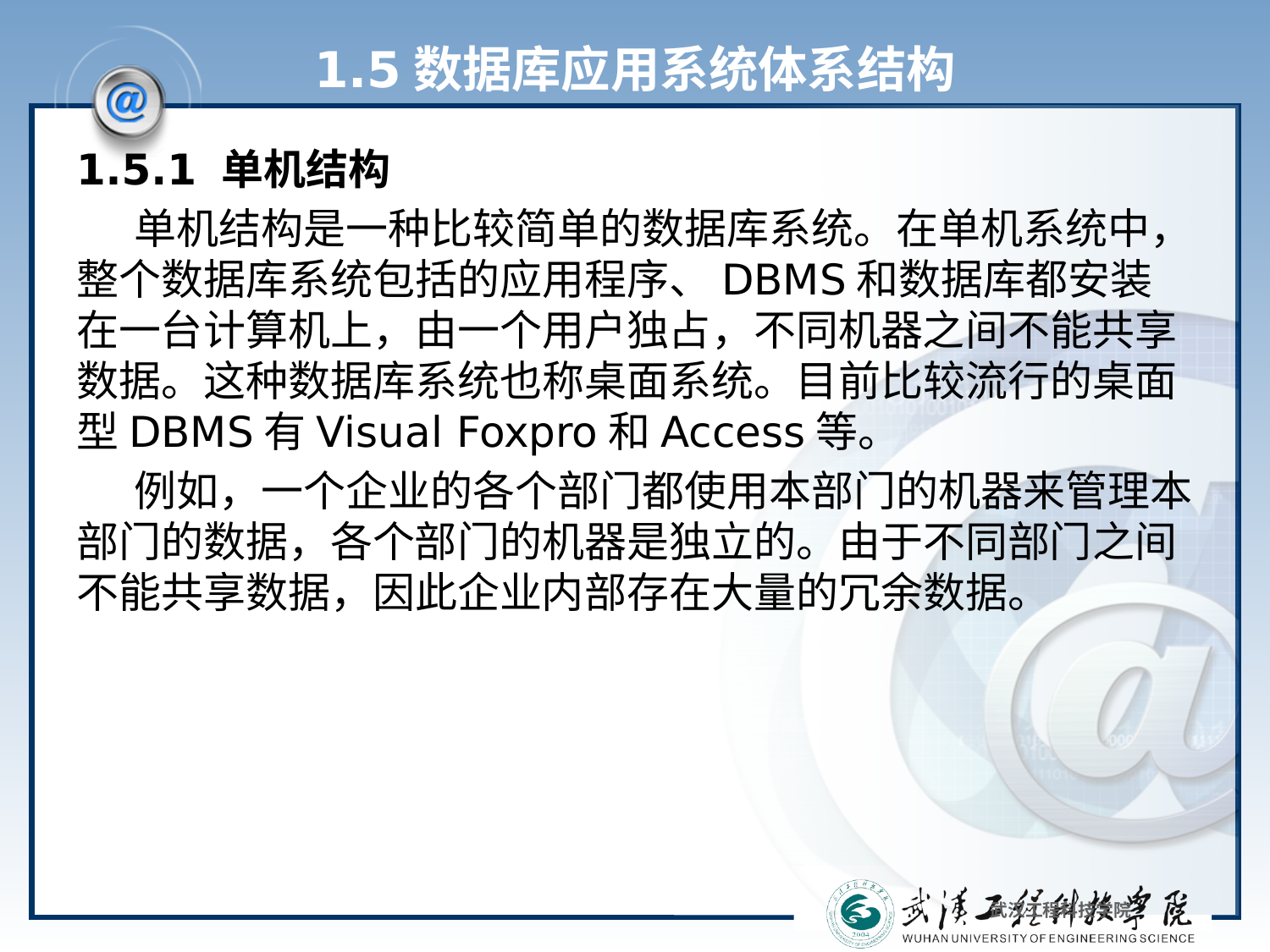

# 1.5数据库应用系统体系结构
1.5.1 单机结构
     单机结构是一种比较简单的数据库系统。在单机系统中，整个数据库系统包括的应用程序、DBMS和数据库都安装在一台计算机上，由一个用户独占，不同机器之间不能共享数据。这种数据库系统也称桌面系统。目前比较流行的桌面型DBMS有Visual Foxpro和Access等。
     例如，一个企业的各个部门都使用本部门的机器来管理本部门的数据，各个部门的机器是独立的。由于不同部门之间不能共享数据，因此企业内部存在大量的冗余数据。

1.5.3 分布式结构
1.5.4 客户-服务器结构（Client/Server，C/S）

武汉工程科技学院